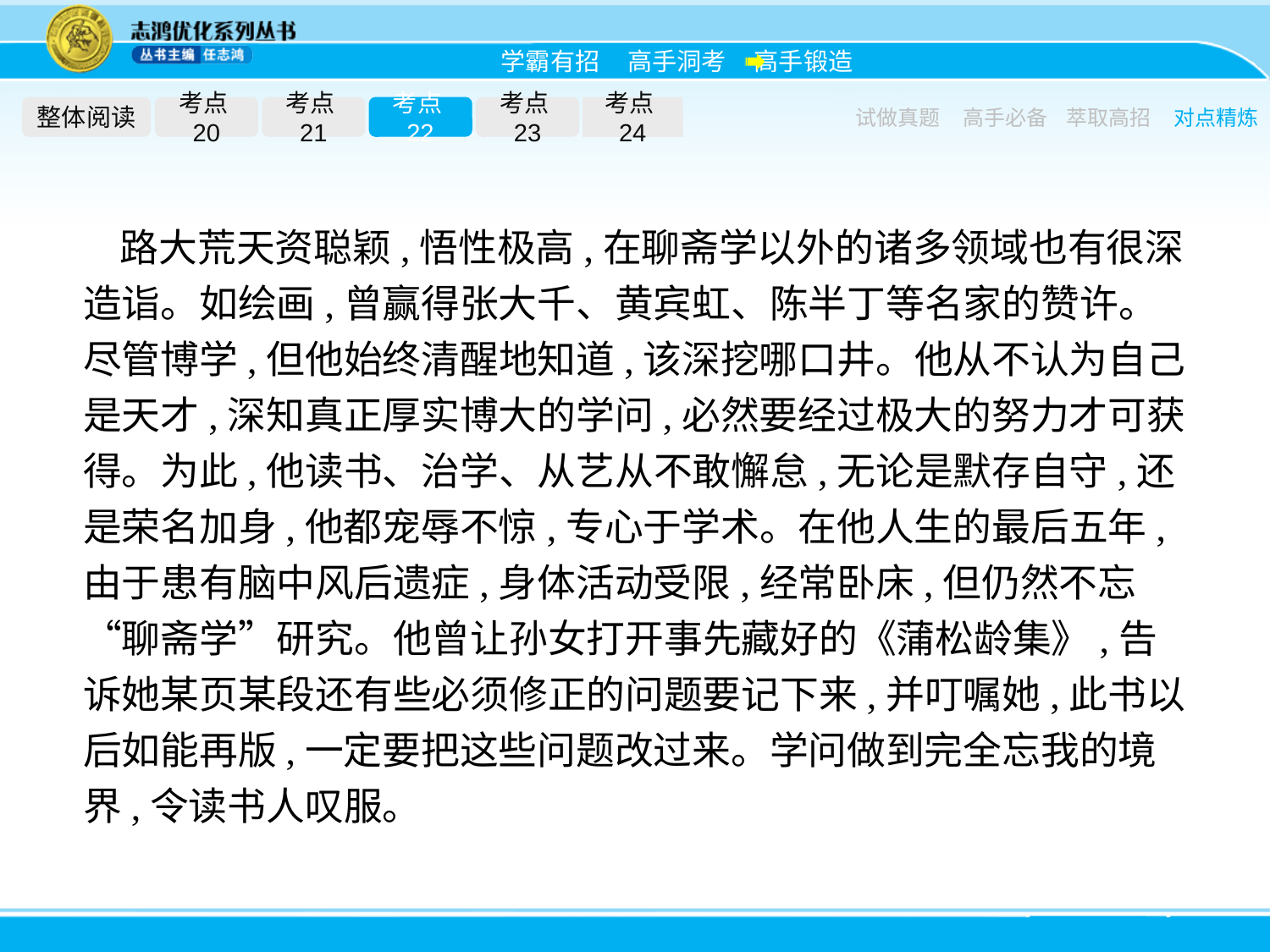

整体阅读
考点20
考点21
考点22
考点23
考点24
试做真题
高手必备
萃取高招
对点精炼
路大荒天资聪颖,悟性极高,在聊斋学以外的诸多领域也有很深造诣。如绘画,曾赢得张大千、黄宾虹、陈半丁等名家的赞许。尽管博学,但他始终清醒地知道,该深挖哪口井。他从不认为自己是天才,深知真正厚实博大的学问,必然要经过极大的努力才可获得。为此,他读书、治学、从艺从不敢懈怠,无论是默存自守,还是荣名加身,他都宠辱不惊,专心于学术。在他人生的最后五年,由于患有脑中风后遗症,身体活动受限,经常卧床,但仍然不忘“聊斋学”研究。他曾让孙女打开事先藏好的《蒲松龄集》,告诉她某页某段还有些必须修正的问题要记下来,并叮嘱她,此书以后如能再版,一定要把这些问题改过来。学问做到完全忘我的境界,令读书人叹服。